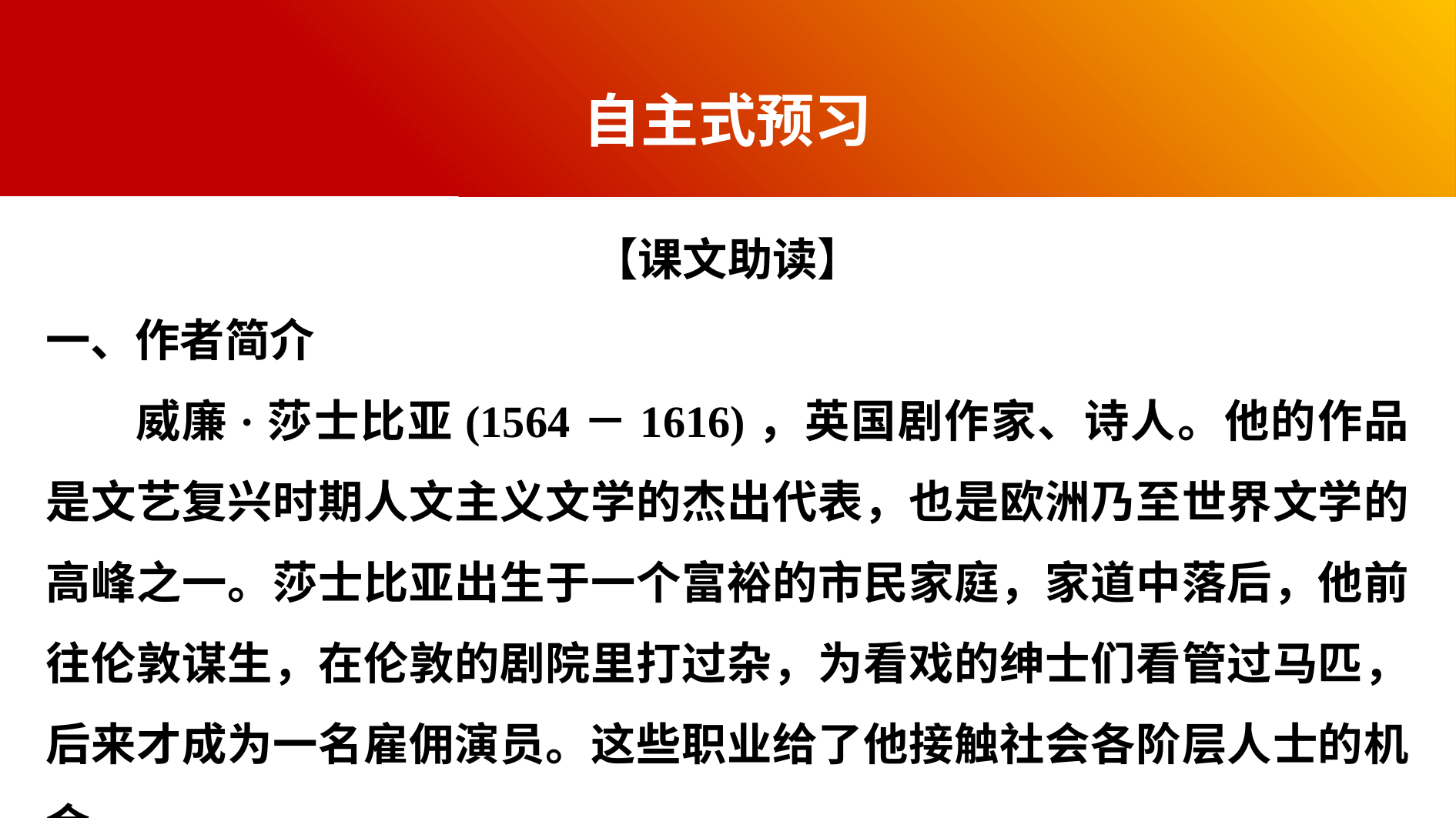

自主式预习
【课文助读】
一、作者简介
威廉·莎士比亚(1564－1616)，英国剧作家、诗人。他的作品是文艺复兴时期人文主义文学的杰出代表，也是欧洲乃至世界文学的高峰之一。莎士比亚出生于一个富裕的市民家庭，家道中落后，他前往伦敦谋生，在伦敦的剧院里打过杂，为看戏的绅士们看管过马匹，后来才成为一名雇佣演员。这些职业给了他接触社会各阶层人士的机会，